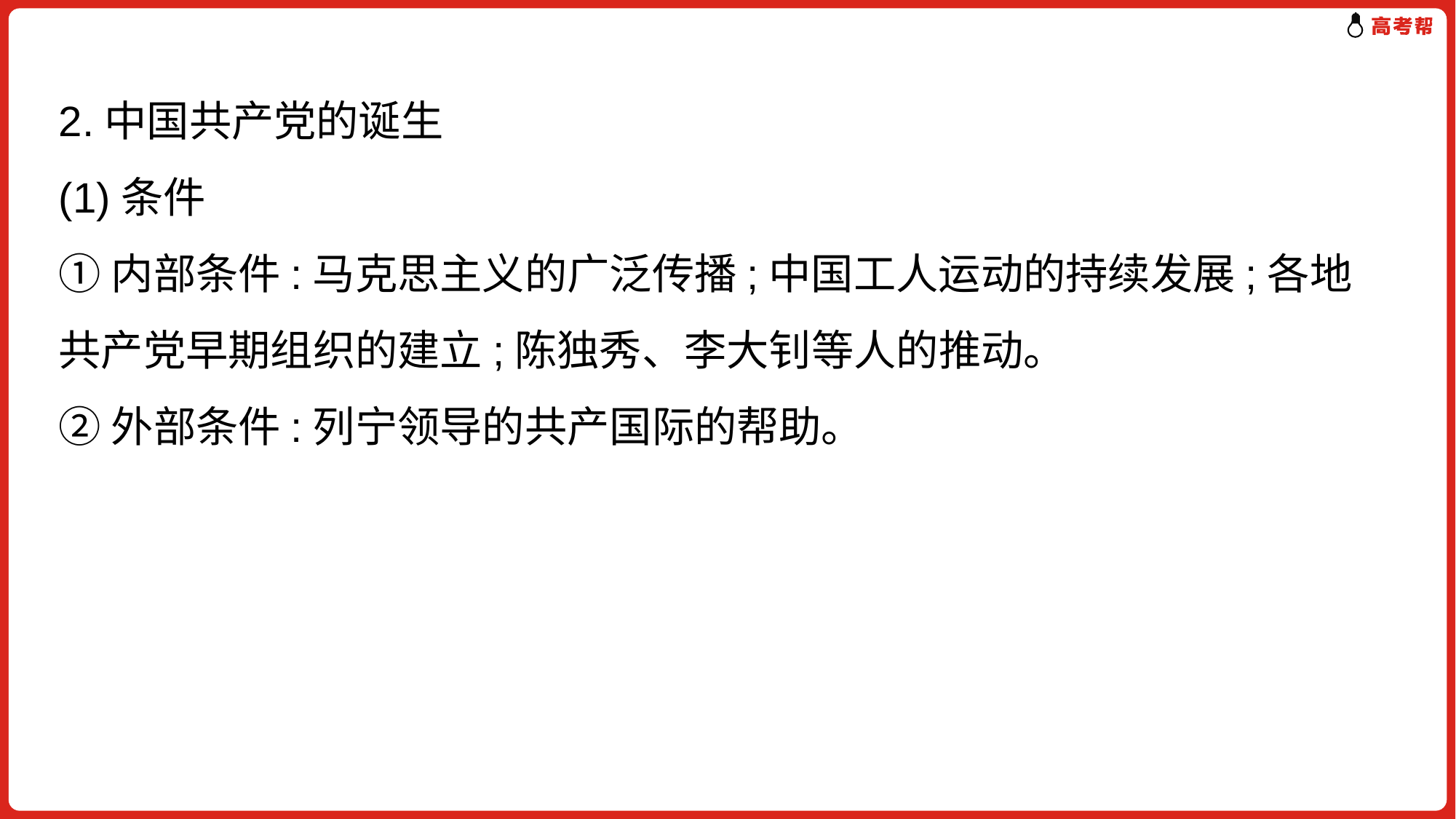

2.中国共产党的诞生
(1)条件
①内部条件:马克思主义的广泛传播;中国工人运动的持续发展;各地共产党早期组织的建立;陈独秀、李大钊等人的推动。
②外部条件:列宁领导的共产国际的帮助。